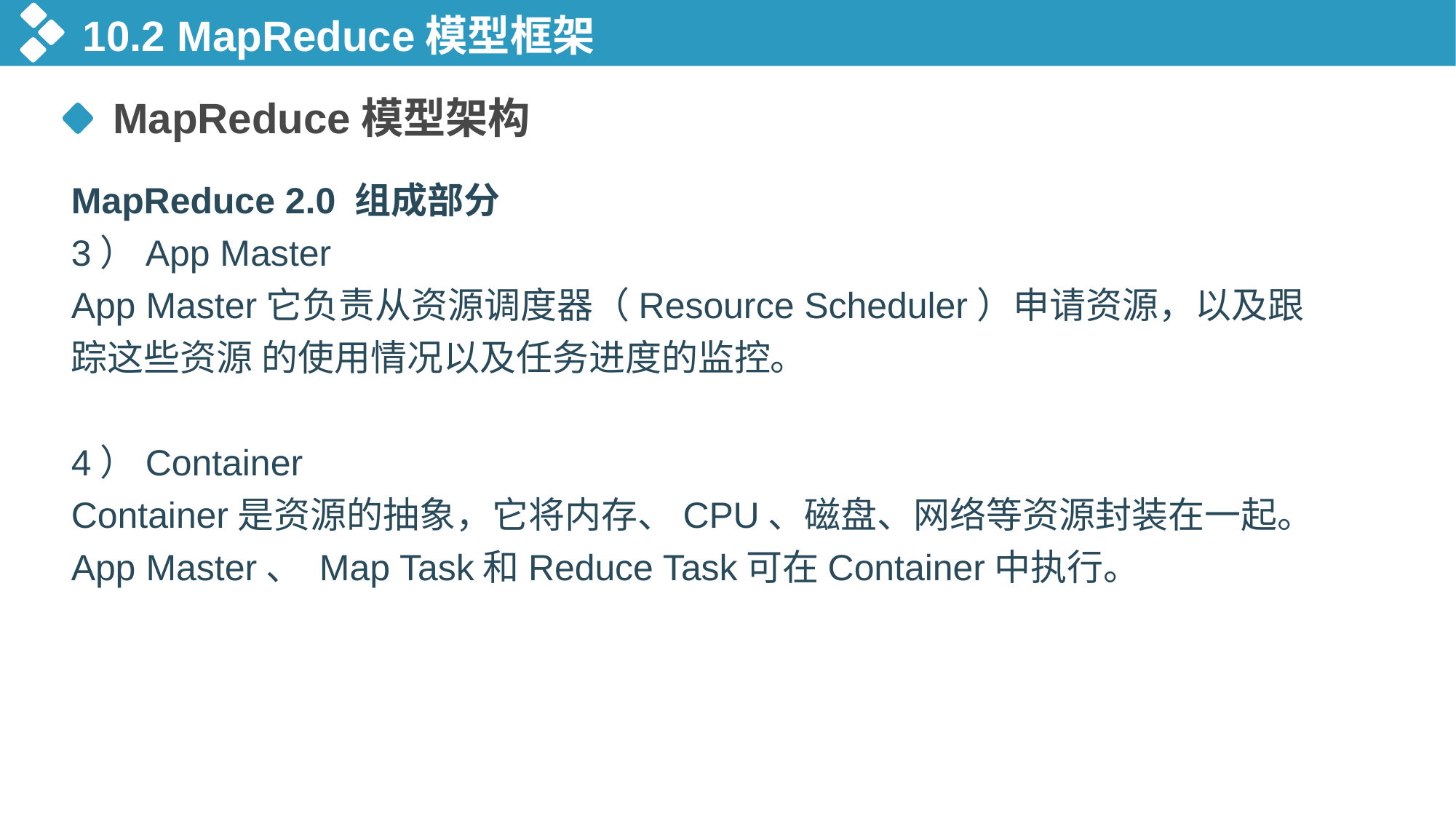

10.2 MapReduce模型框架
MapReduce模型架构

MapReduce 2.0 组成部分
3）App Master
App Master它负责从资源调度器（Resource Scheduler）申请资源，以及跟踪这些资源 的使用情况以及任务进度的监控。

4）Container
Container是资源的抽象，它将内存、CPU、磁盘、网络等资源封装在一起。App Master、 Map Task和Reduce Task可在Container中执行。
03
01
03